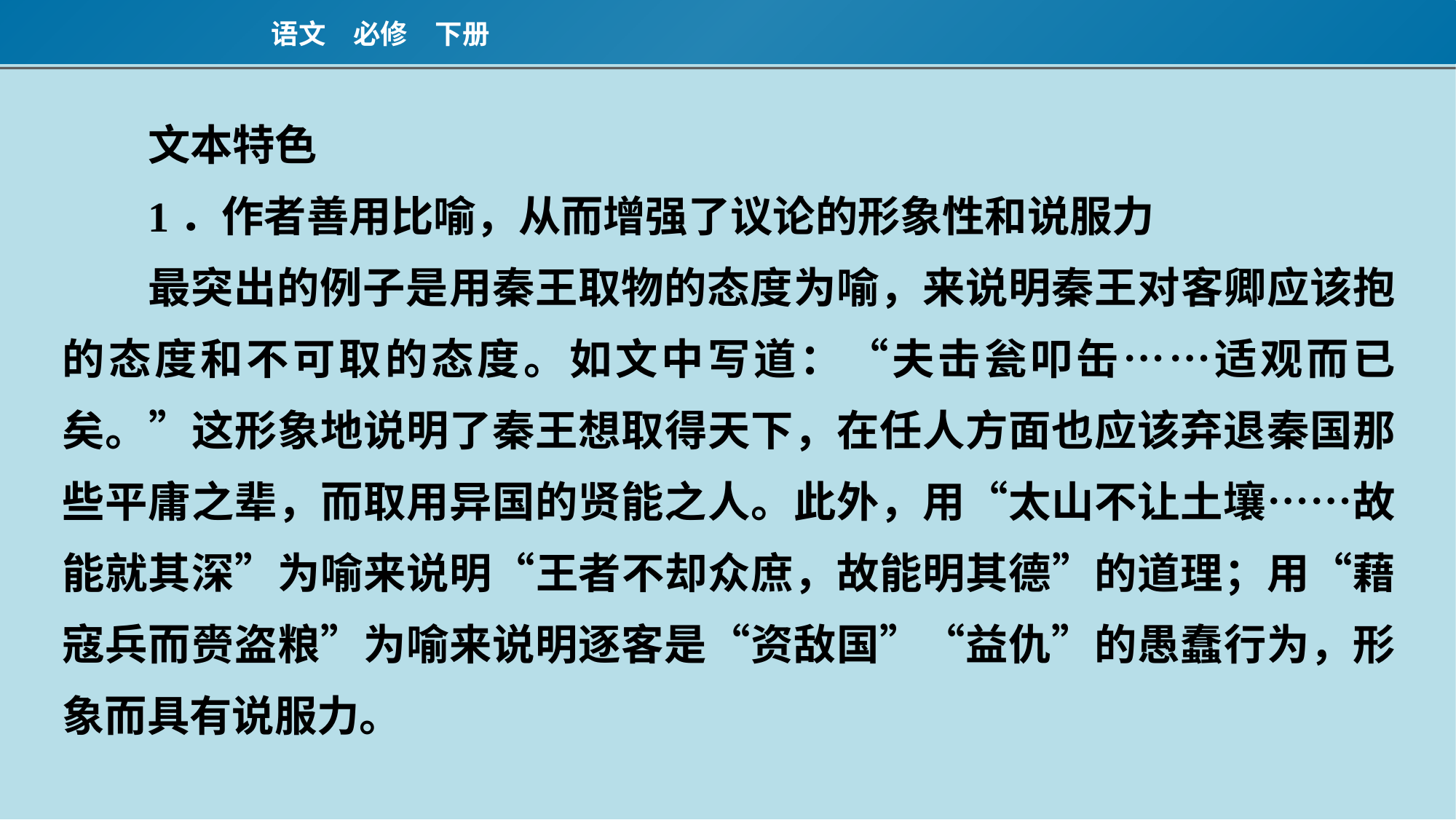

文本特色
1．作者善用比喻，从而增强了议论的形象性和说服力
最突出的例子是用秦王取物的态度为喻，来说明秦王对客卿应该抱的态度和不可取的态度。如文中写道：“夫击瓮叩缶……适观而已矣。”这形象地说明了秦王想取得天下，在任人方面也应该弃退秦国那些平庸之辈，而取用异国的贤能之人。此外，用“太山不让土壤……故能就其深”为喻来说明“王者不却众庶，故能明其德”的道理；用“藉寇兵而赍盗粮”为喻来说明逐客是“资敌国”“益仇”的愚蠢行为，形象而具有说服力。